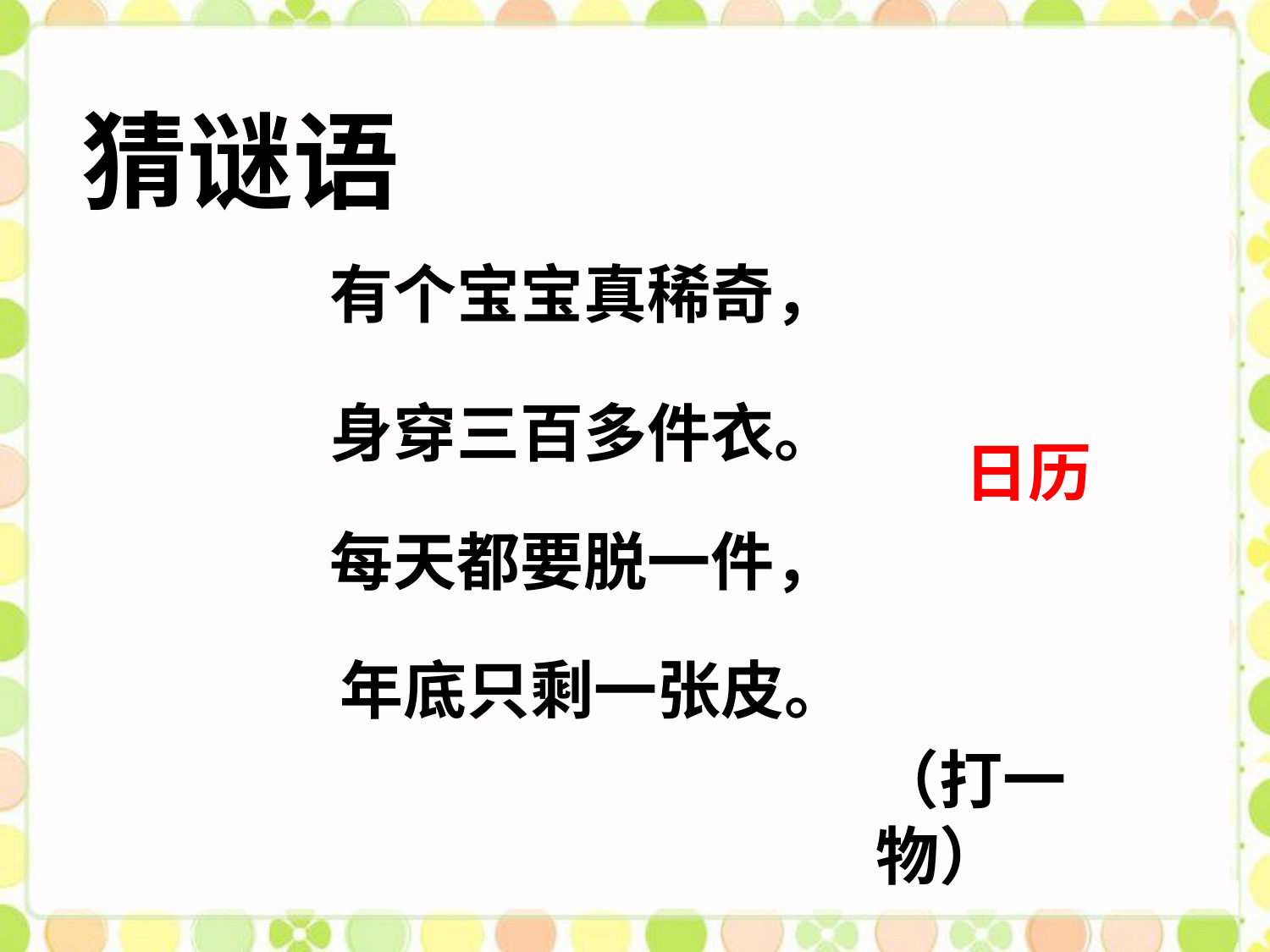

猜谜语
有个宝宝真稀奇，
身穿三百多件衣。
日历
每天都要脱一件，
年底只剩一张皮。
（打一物）